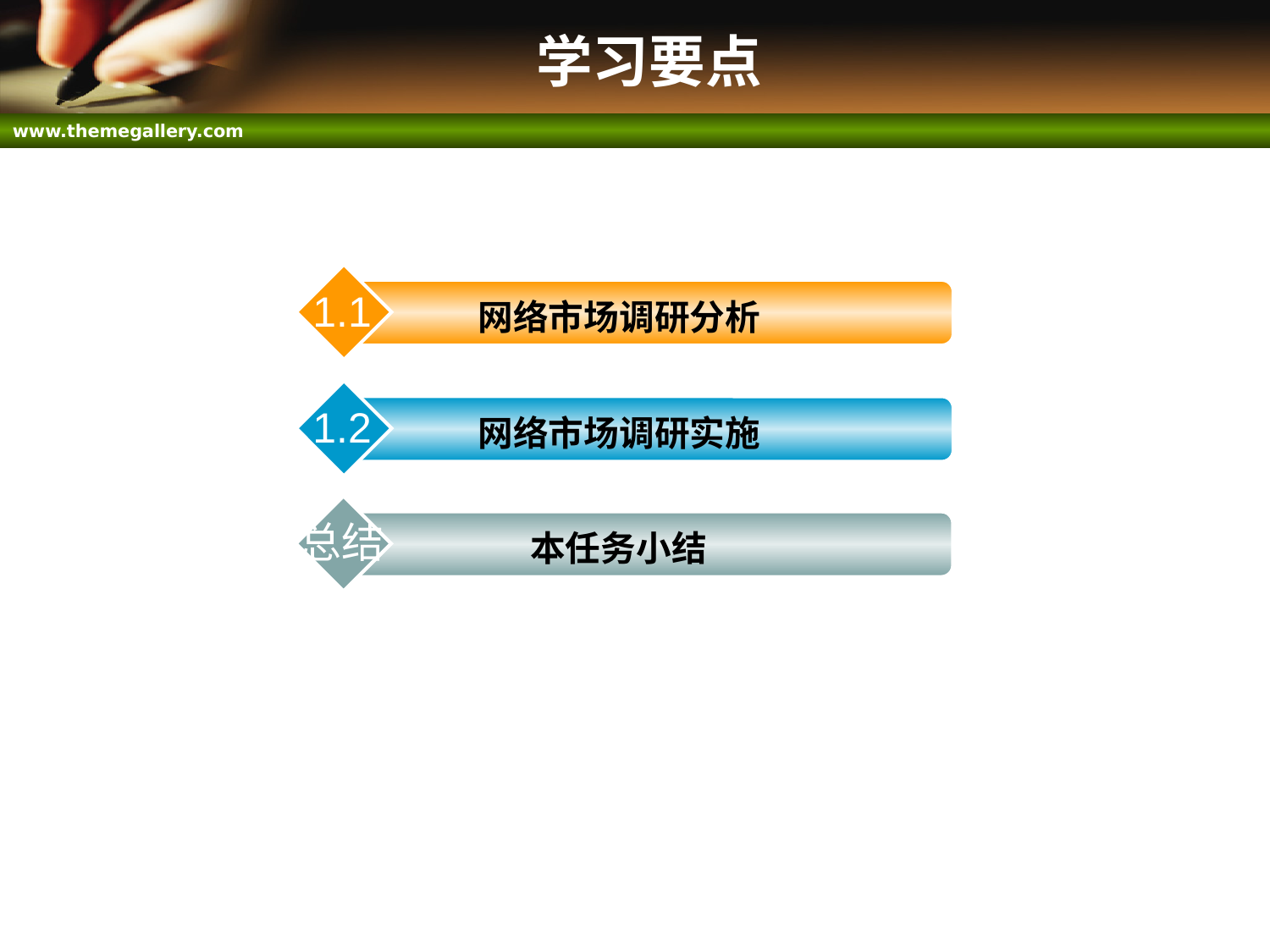

# 学习要点

1.1

网络市场调研分析

1.2

网络市场调研实施

总结

本任务小结